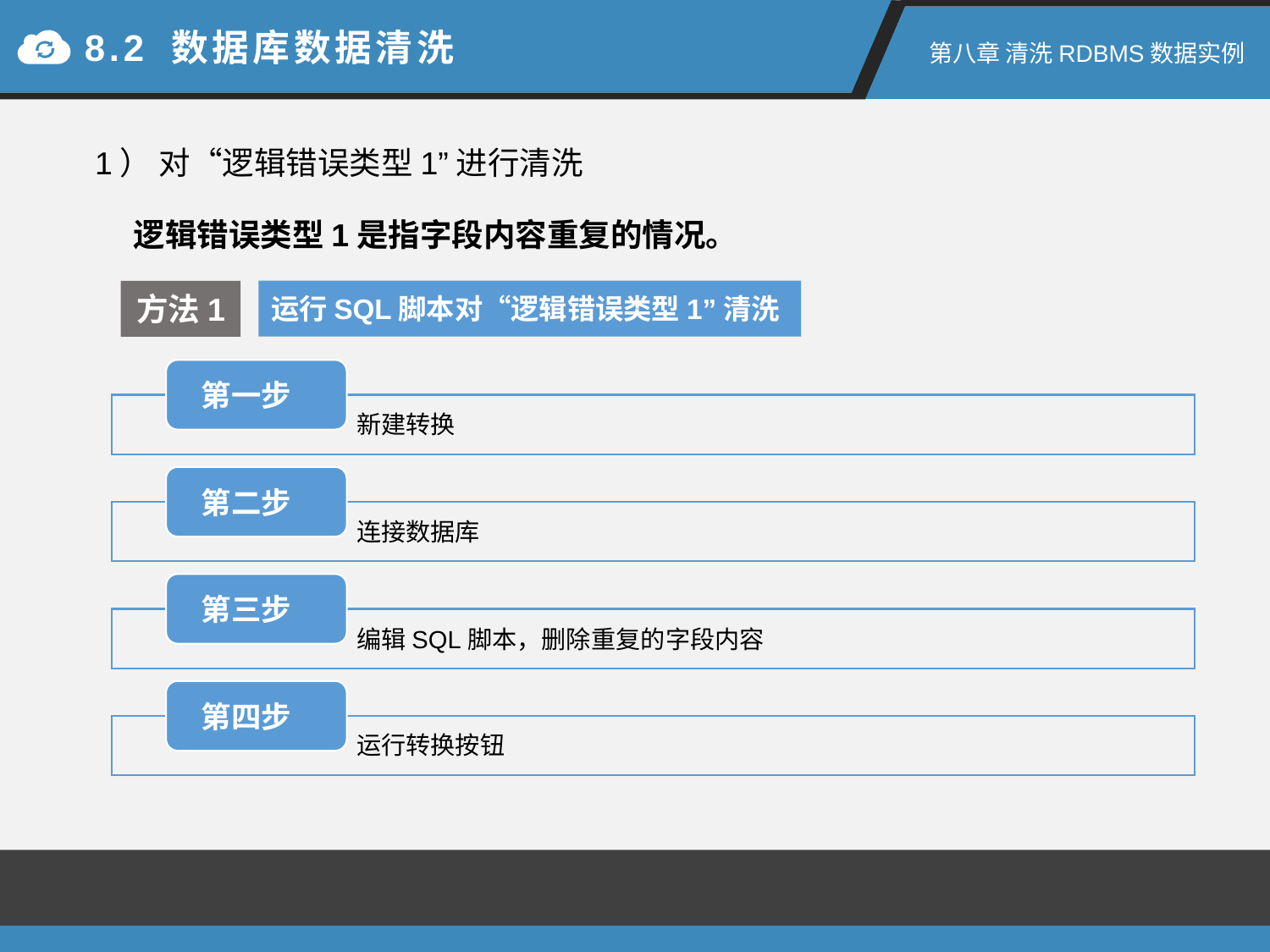

8.2 数据库数据清洗

第八章 清洗RDBMS数据实例

1） 对“逻辑错误类型1”进行清洗
逻辑错误类型1是指字段内容重复的情况。

方法1
运行SQL脚本对“逻辑错误类型1”清洗

第一步
第二步
第三步
第四步
新建转换
连接数据库
编辑SQL脚本，删除重复的字段内容
运行转换按钮